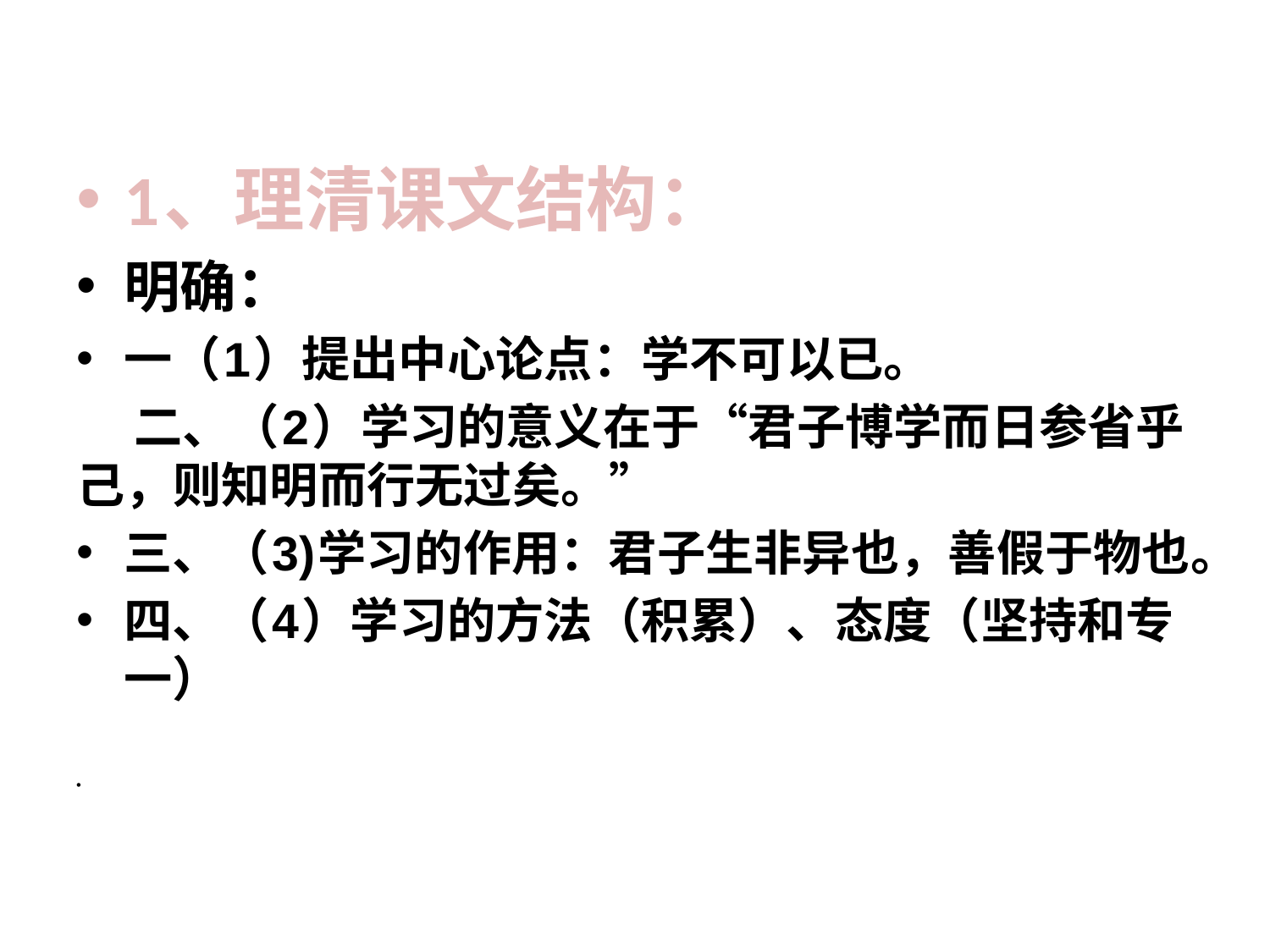

1、理清课文结构：
明确：
一（1）提出中心论点：学不可以已。
     二、（2）学习的意义在于“君子博学而日参省乎己，则知明而行无过矣。”
三、（3)学习的作用：君子生非异也，善假于物也。
四、（4）学习的方法（积累）、态度（坚持和专一）